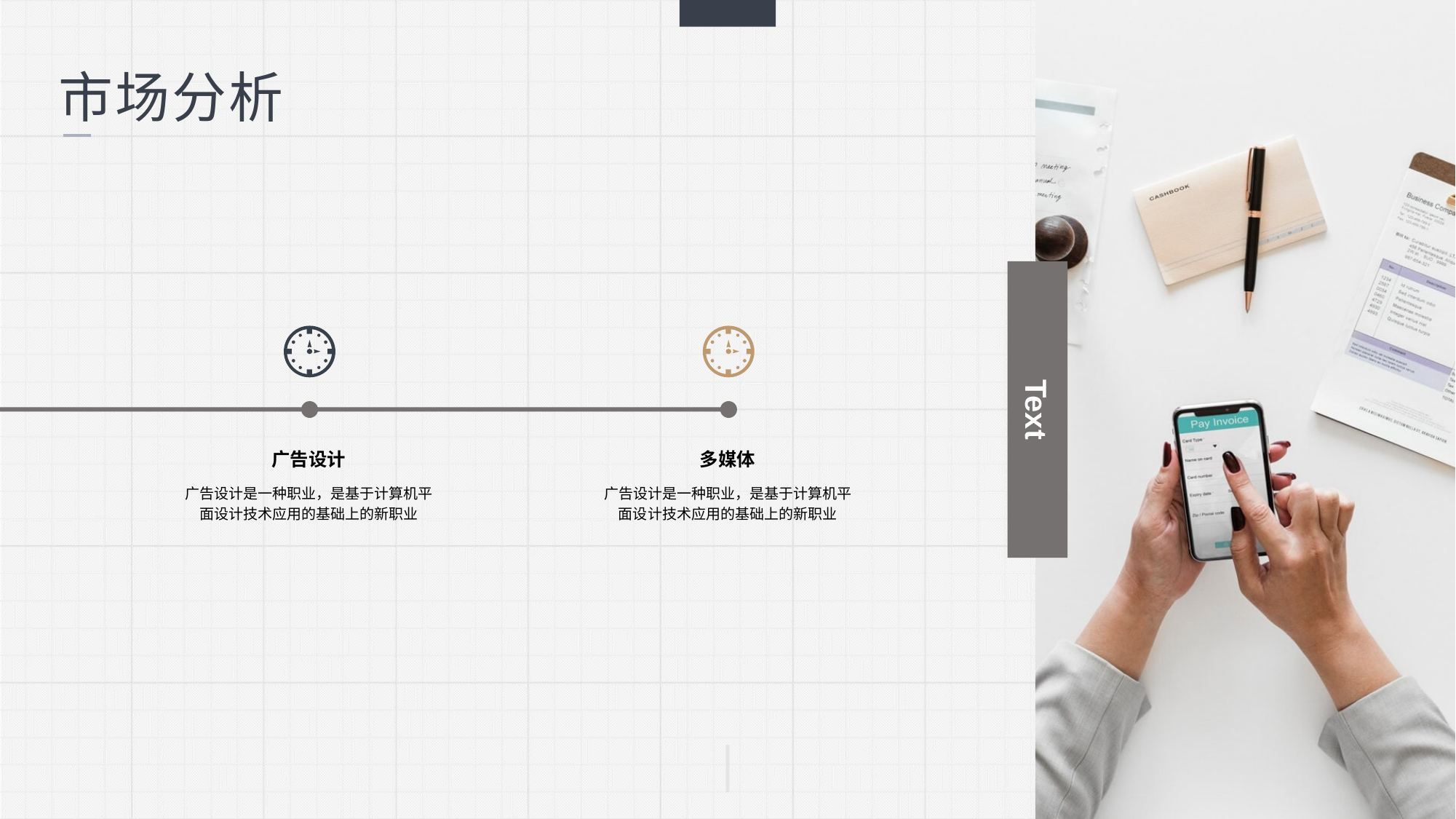

Text

广告设计
多媒体
广告设计是一种职业，是基于计算机平面设计技术应用的基础上的新职业
广告设计是一种职业，是基于计算机平面设计技术应用的基础上的新职业

市场分析